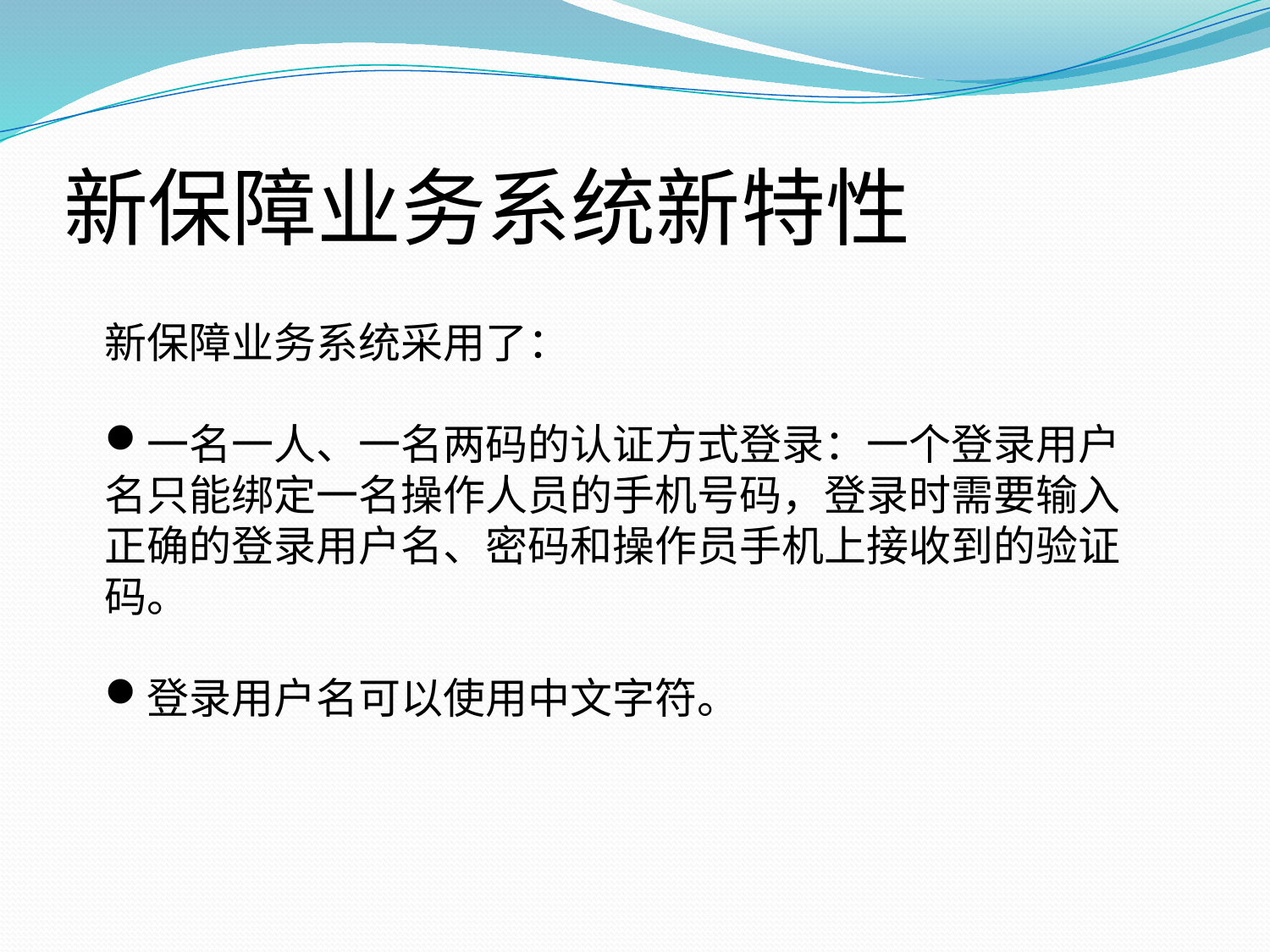

# 新保障业务系统新特性
新保障业务系统采用了：

一名一人、一名两码的认证方式登录：	一个登录用户名只能绑定一名操作人员的手机号码，登录时需要输入正确的登录用户名、密码和操作员手机上接收到的验证码。

登录用户名可以使用中文字符。